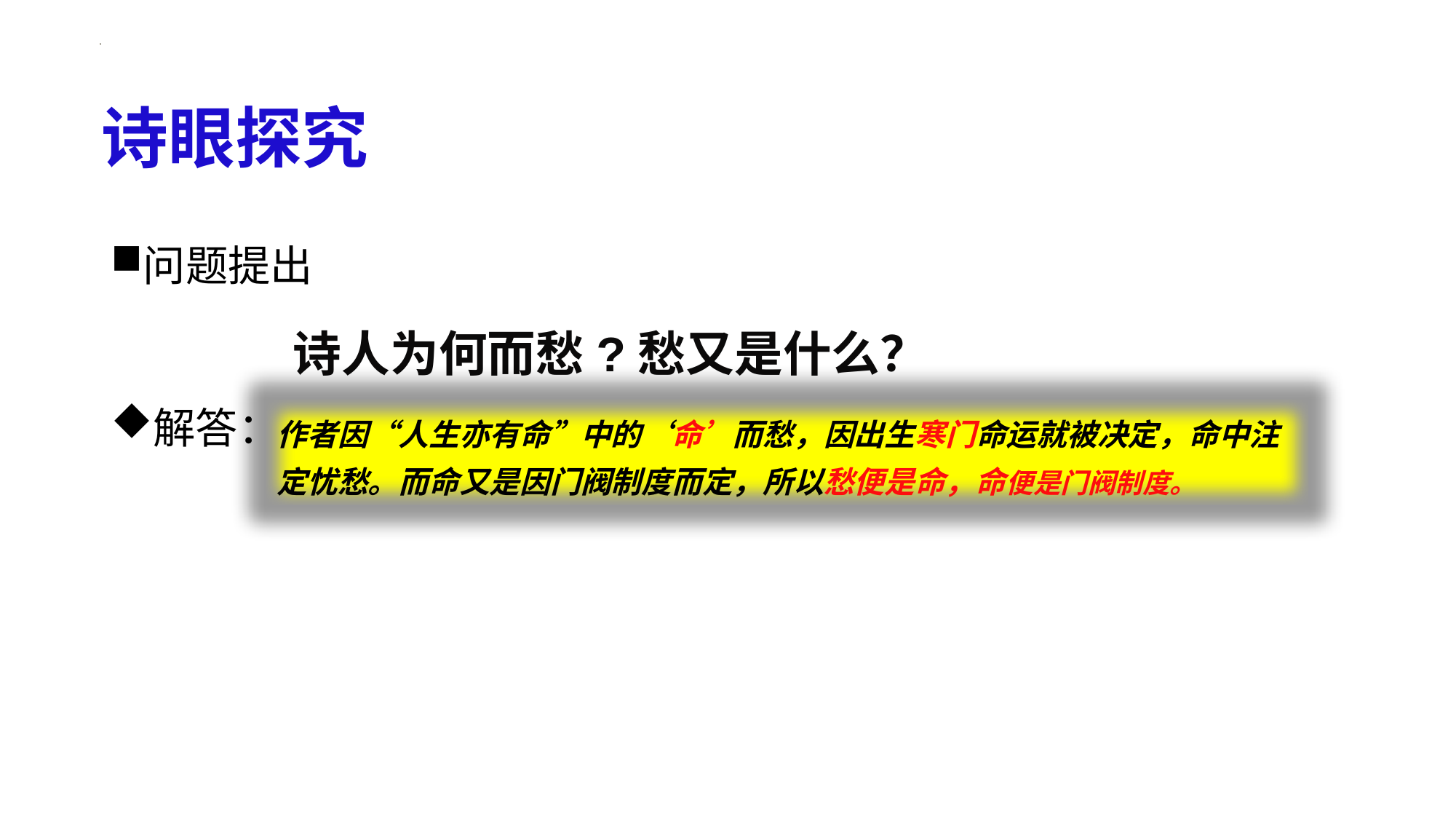

# 诗眼探究
问题提出

解答：
诗人为何而愁?愁又是什么？
作者因“人生亦有命”中的‘命’而愁，因出生寒门命运就被决定，命中注定忧愁。而命又是因门阀制度而定，所以愁便是命，命便是门阀制度。